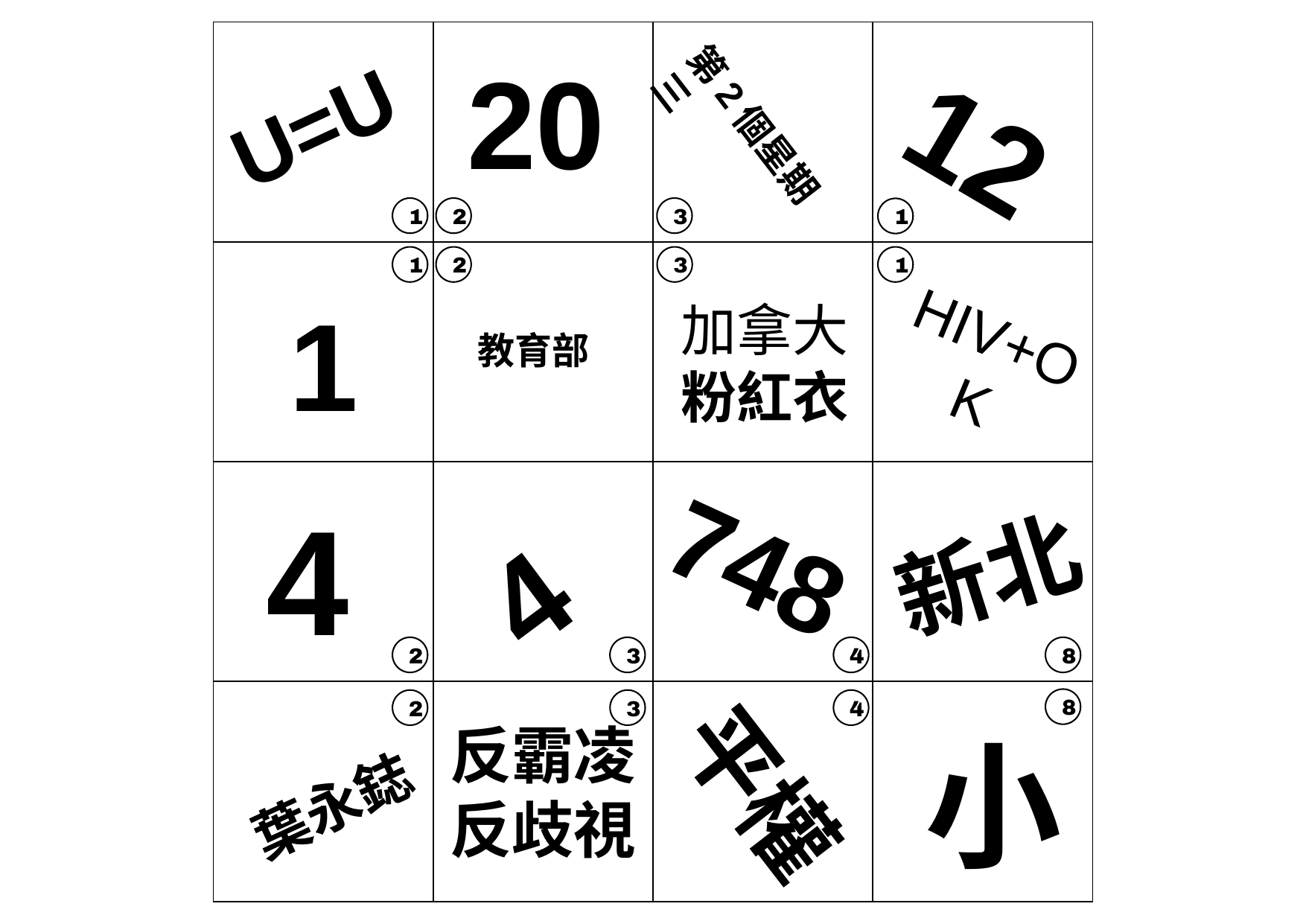

|  |  |  |  |
| --- | --- | --- | --- |
|  |  |  |  |
|  |  |  |  |
|  |  |  |  |
20
12
U=U
第2個星期三
1
2
3
1
1
2
3
1
2
3
4
8
8
2
3
4
1
加拿大
粉紅衣
HIV+OK
教育部
4
4
748
新北
反霸凌
反歧視
小
平權
葉永鋕